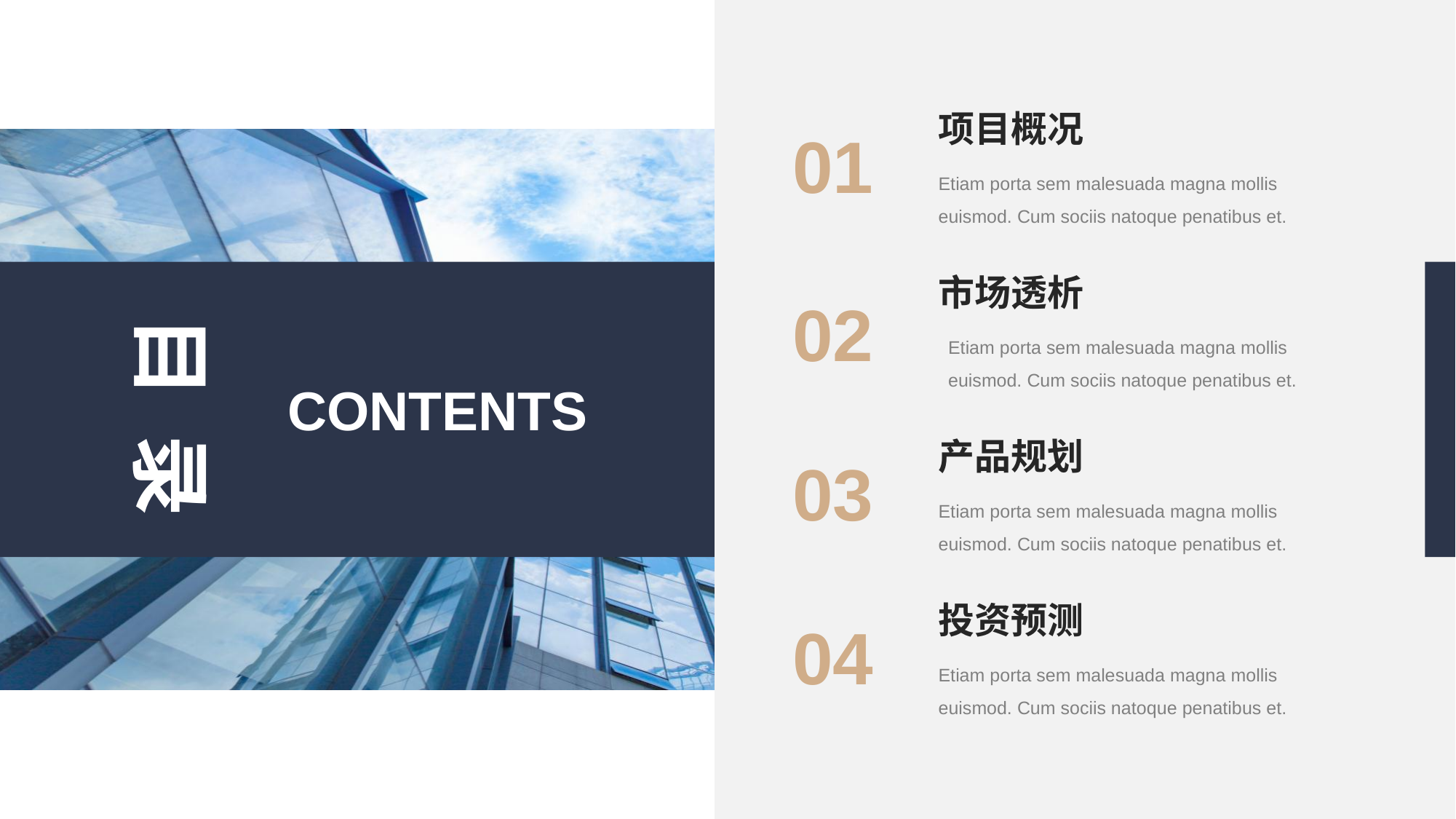

行业PPT模板http://www.1ppt.com/hangye/

项目概况
01

Etiam porta sem malesuada magna mollis euismod. Cum sociis natoque penatibus et.

市场透析
目 录
02
Etiam porta sem malesuada magna mollis euismod. Cum sociis natoque penatibus et.
CONTENTS
产品规划
03
Etiam porta sem malesuada magna mollis euismod. Cum sociis natoque penatibus et.
投资预测
04
Etiam porta sem malesuada magna mollis euismod. Cum sociis natoque penatibus et.